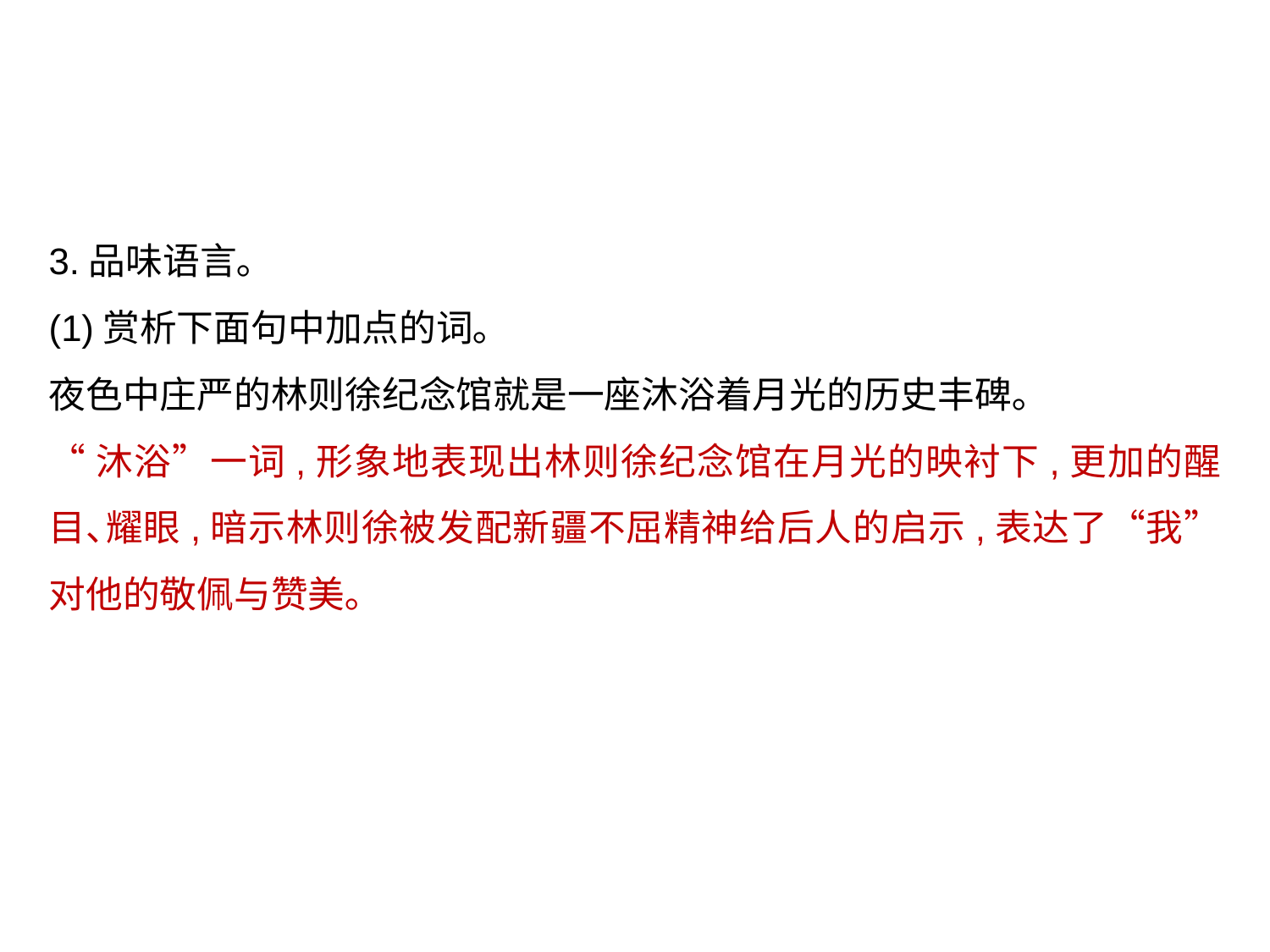

3.品味语言｡
(1)赏析下面句中加点的词｡
夜色中庄严的林则徐纪念馆就是一座沐浴着月光的历史丰碑｡
“沐浴”一词,形象地表现出林则徐纪念馆在月光的映衬下,更加的醒目､耀眼,暗示林则徐被发配新疆不屈精神给后人的启示,表达了“我”对他的敬佩与赞美｡